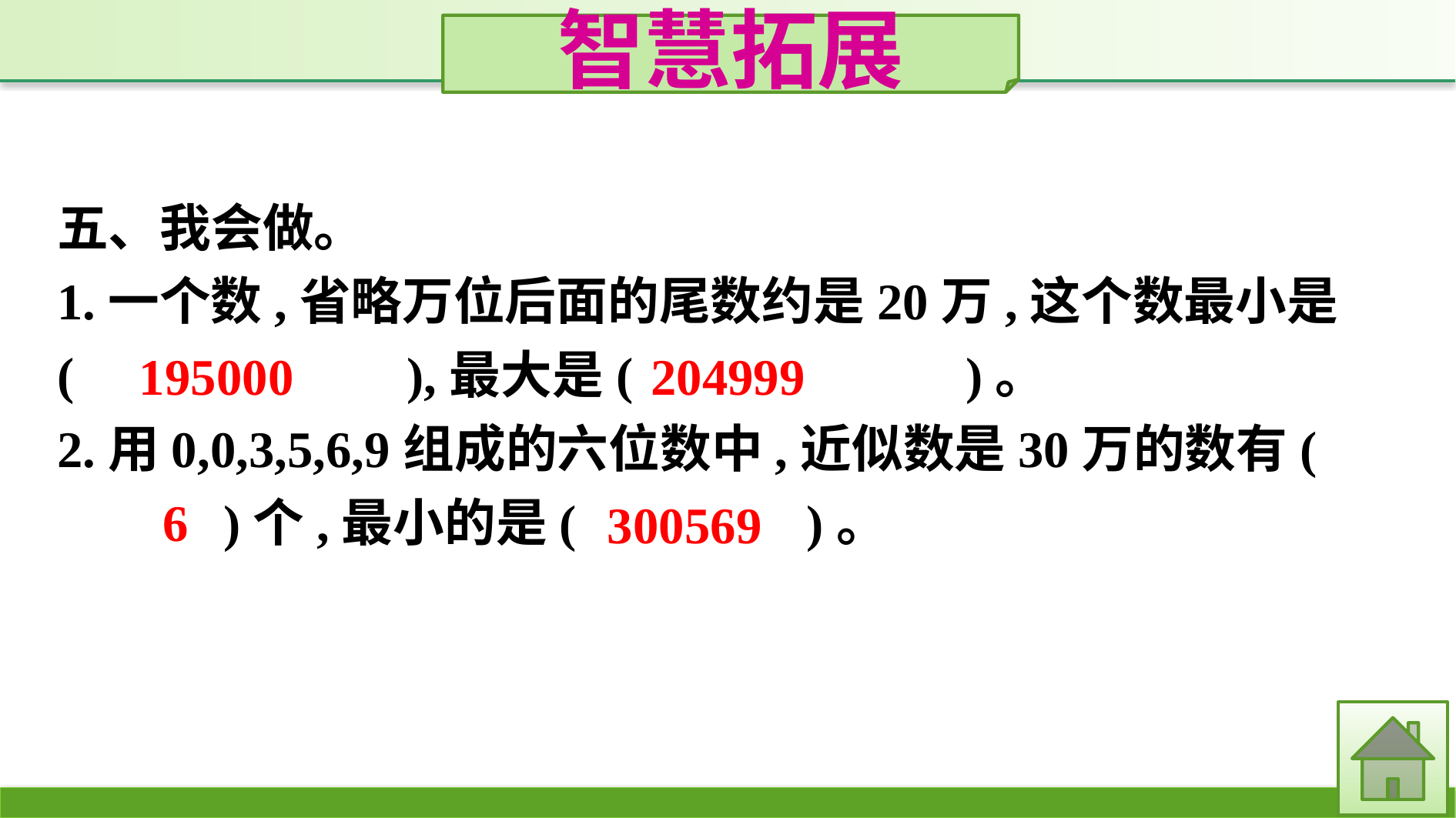

智慧拓展
五、我会做。
1.一个数,省略万位后面的尾数约是20万,这个数最小是(　　　　　　),最大是(　　　　　　)。
2.用0,0,3,5,6,9组成的六位数中,近似数是30万的数有(　　　　)个,最小的是(　　　　)。
195000
204999
6
300569